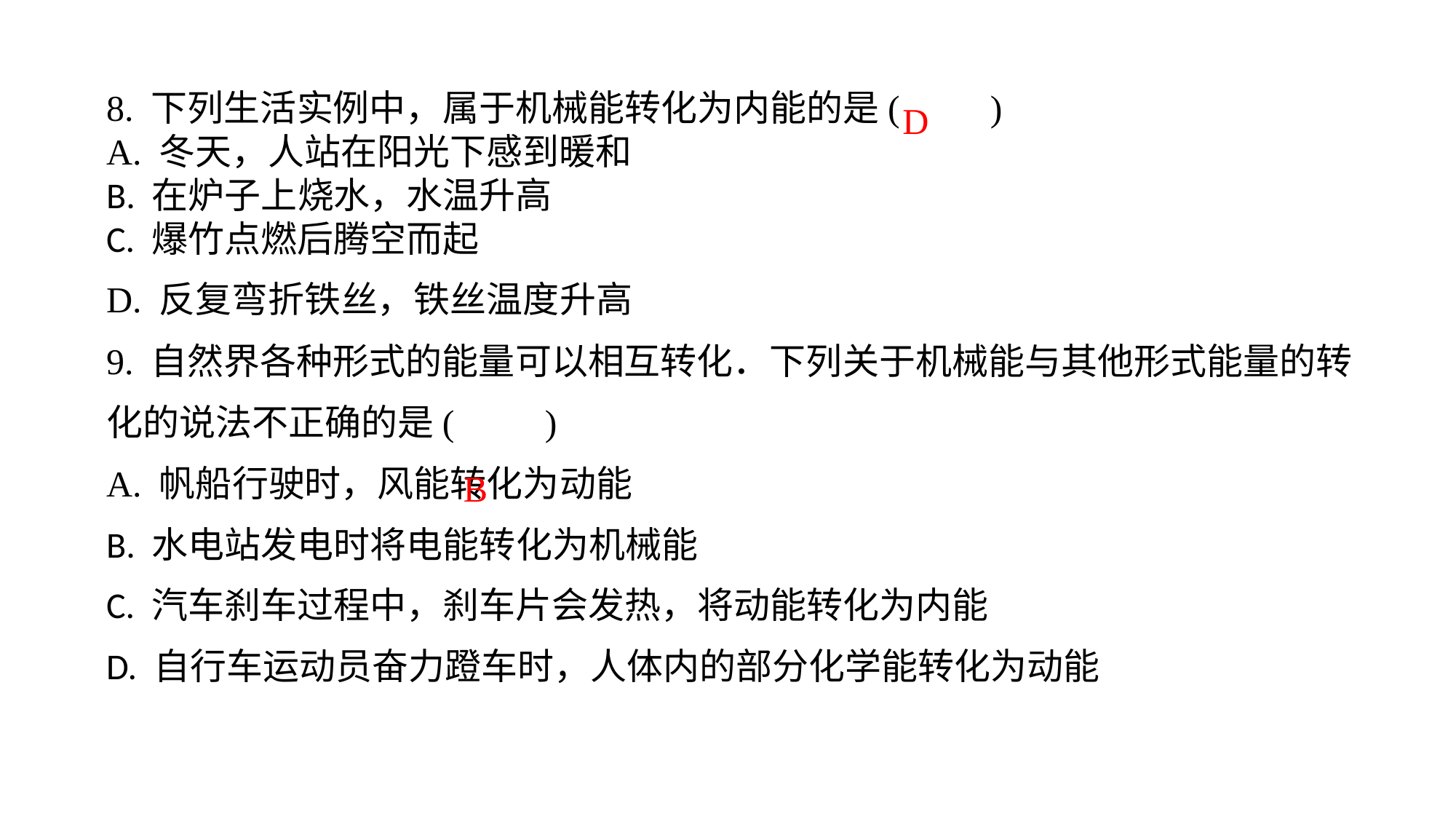

8. 下列生活实例中，属于机械能转化为内能的是(　　)A. 冬天，人站在阳光下感到暖和B. 在炉子上烧水，水温升高C. 爆竹点燃后腾空而起D. 反复弯折铁丝，铁丝温度升高
9. 自然界各种形式的能量可以相互转化．下列关于机械能与其他形式能量的转化的说法不正确的是(　　)A. 帆船行驶时，风能转化为动能B. 水电站发电时将电能转化为机械能C. 汽车刹车过程中，刹车片会发热，将动能转化为内能D. 自行车运动员奋力蹬车时，人体内的部分化学能转化为动能
D
B